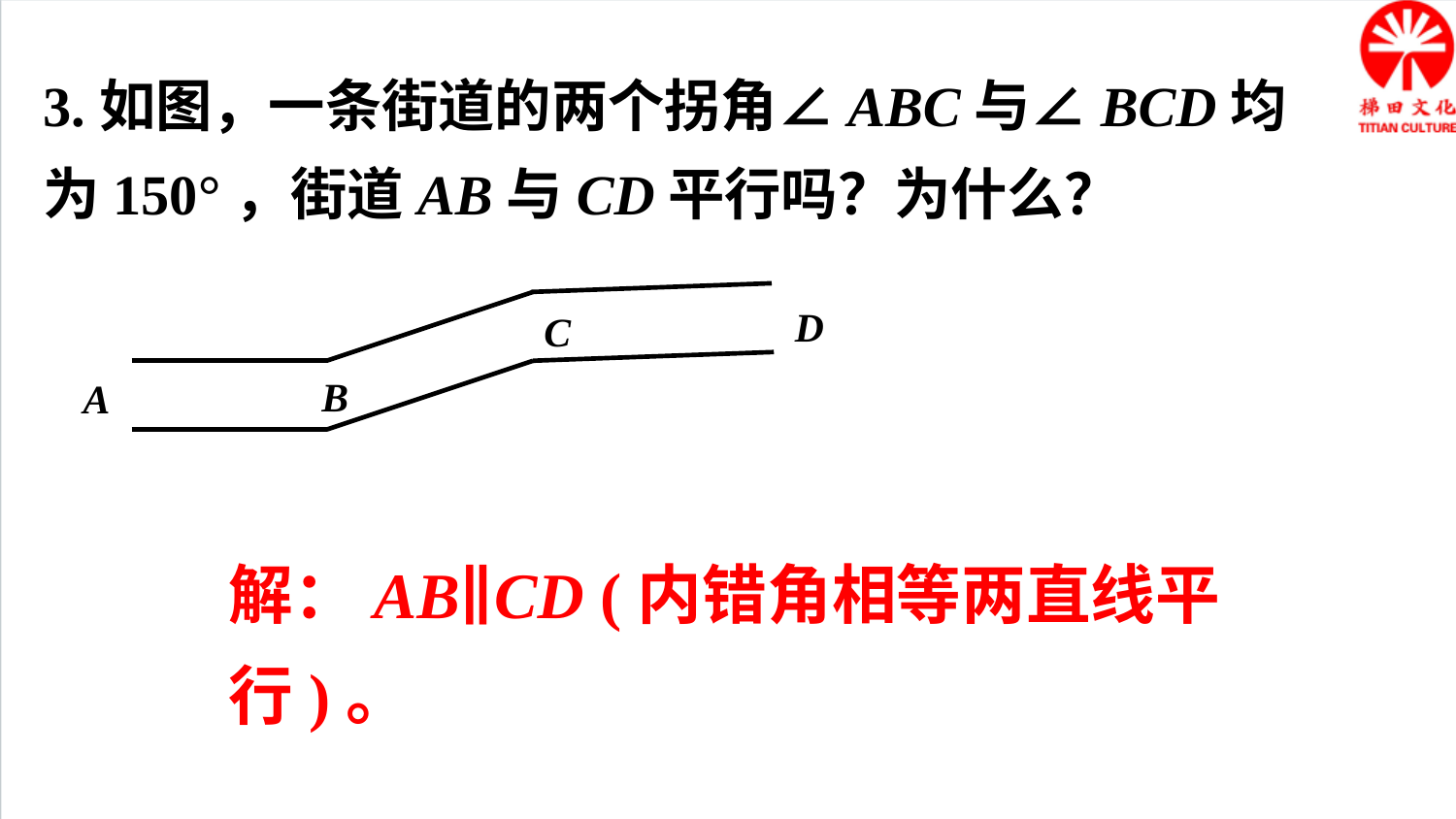

3.如图，一条街道的两个拐角∠ABC与∠BCD均为150°，街道AB与CD平行吗？为什么？
D
C
B
A
解：AB∥CD (内错角相等两直线平行)。